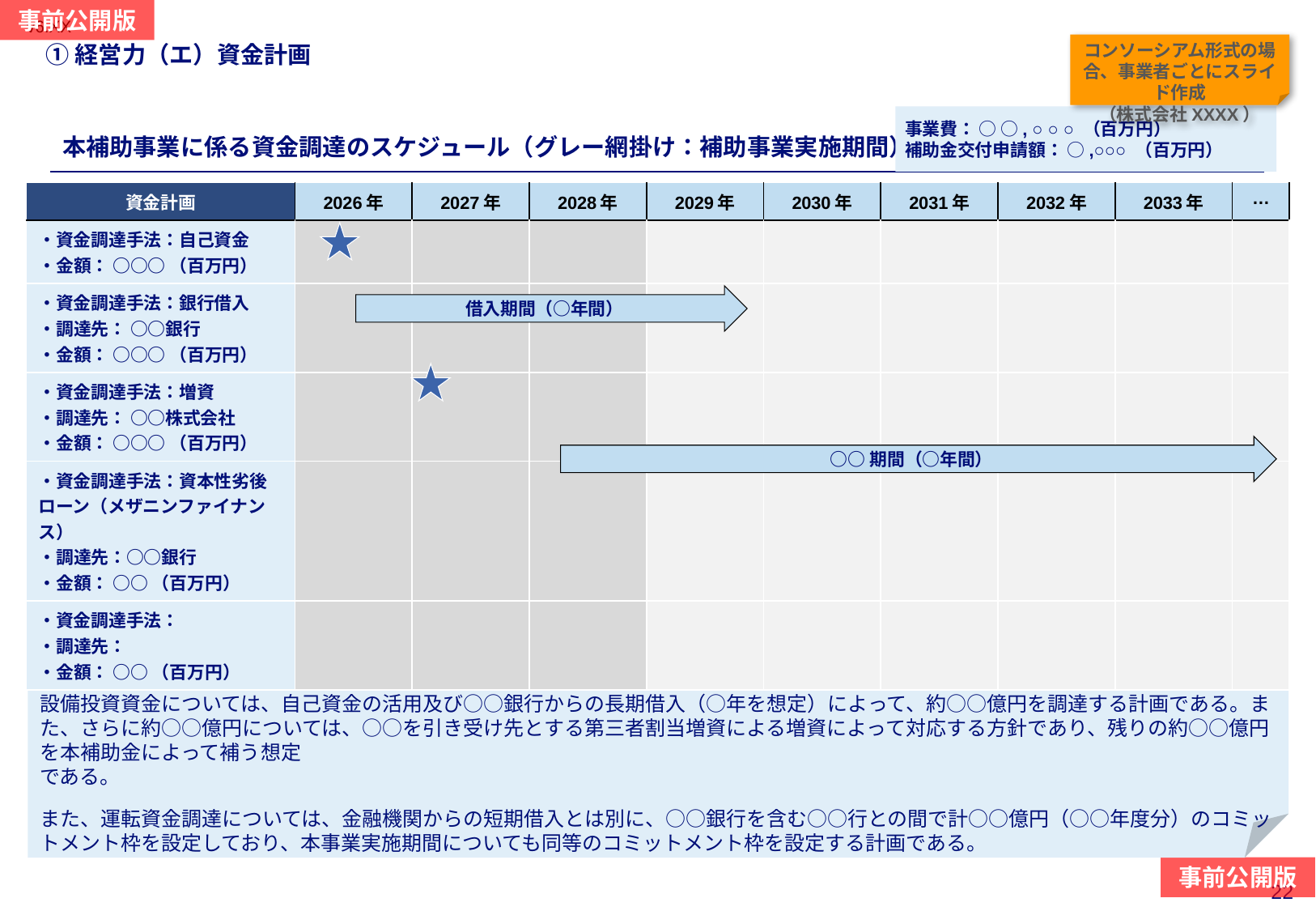

当スライドは作成必須
#
①経営力（エ）資金計画
コンソーシアム形式の場合、事業者ごとにスライド作成
（株式会社XXXX）
事業費： ○ ○, ○ ○ ○ （百万円）
補助金交付申請額： ○,○○○ （百万円）
本補助事業に係る資金調達のスケジュール（グレー網掛け：補助事業実施期間）
| 資金計画 | 2026年 | 2027年 | 2028年 | 2029年 | 2030年 | 2031年 | 2032年 | 2033年 | … |
| --- | --- | --- | --- | --- | --- | --- | --- | --- | --- |
| ・資金調達手法：自己資金 ・金額： ○○○ （百万円） |  |  |  |  |  |  |  |  |  |
| ・資金調達手法：銀行借入 ・調達先： ○○銀行 ・金額： ○○○ （百万円） |  |  |  |  |  |  |  |  |  |
| ・資金調達手法：増資 ・調達先： ○○株式会社 ・金額： ○○○ （百万円） |  |  |  |  |  |  |  |  |  |
| ・資金調達手法：資本性劣後ローン（メザニンファイナンス） ・調達先：○○銀行 ・金額： ○○ （百万円） |  |  |  |  |  |  |  |  |  |
| ・資金調達手法： ・調達先： ・金額： ○○ （百万円） |  |  |  |  |  |  |  |  |  |

借入期間（○年間）

○○期間（○年間）
財務課題に基づく資金調達手法の検討経緯や、資金面でのリスク管理の方法・考え方について記載してください。
例）本補助事業の実施にあたっては、資金調達環境（市況、金利相場等）に応じて、金融機関からの借入及び第三者割当増資を主とする増資によって設備投資資金を調達することとしている。

設備投資資金については、自己資金の活用及び○○銀行からの長期借入（○年を想定）によって、約○○億円を調達する計画である。また、さらに約○○億円については、○○を引き受け先とする第三者割当増資による増資によって対応する方針であり、残りの約○○億円を本補助金によって補う想定
である。

また、運転資金調達については、金融機関からの短期借入とは別に、○○銀行を含む○○行との間で計○○億円（○○年度分）のコミットメント枠を設定しており、本事業実施期間についても同等のコミットメント枠を設定する計画である。